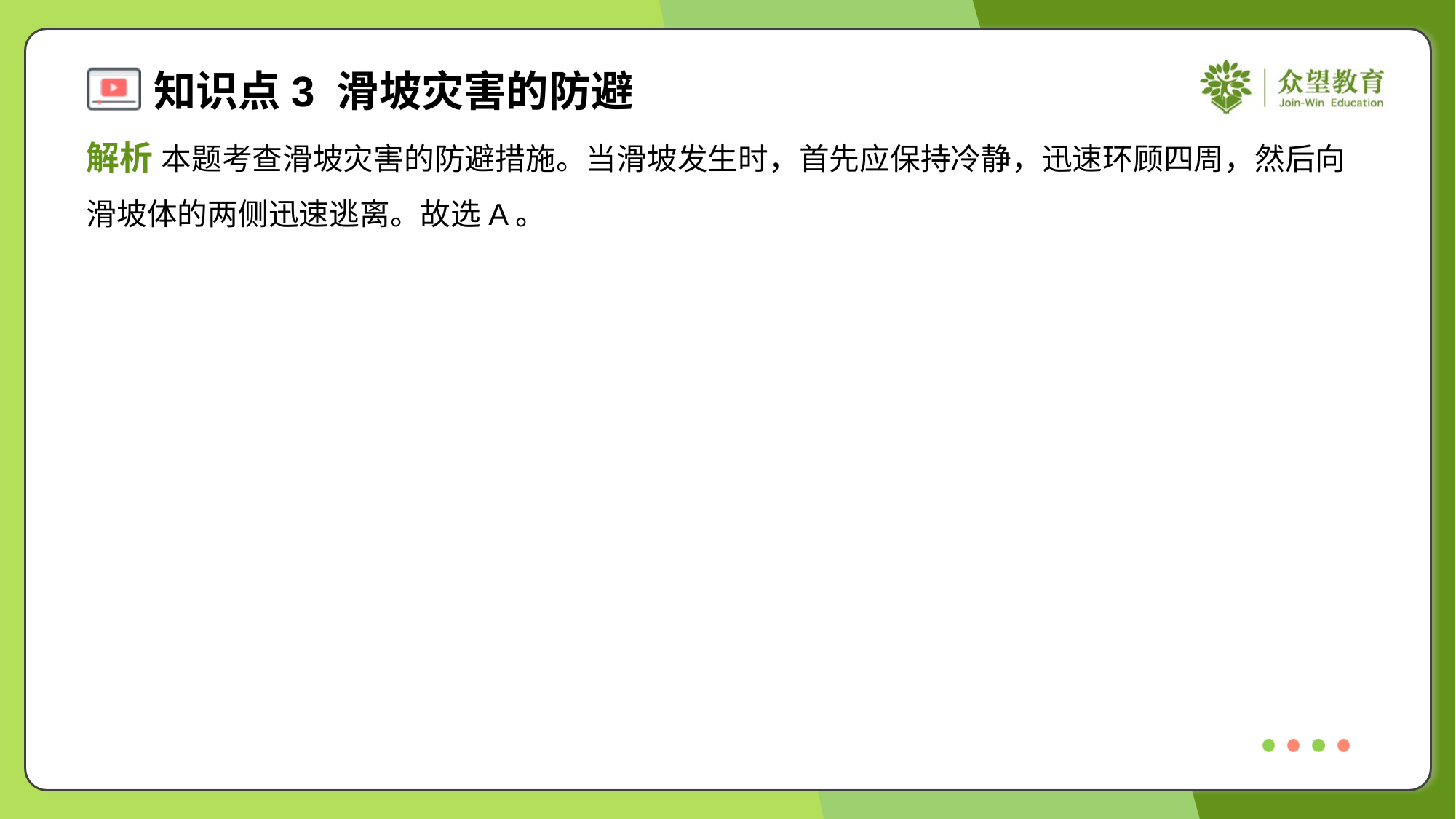

解析 本题考查滑坡灾害的防避措施。当滑坡发生时，首先应保持冷静，迅速环顾四周，然后向
滑坡体的两侧迅速逃离。故选A。